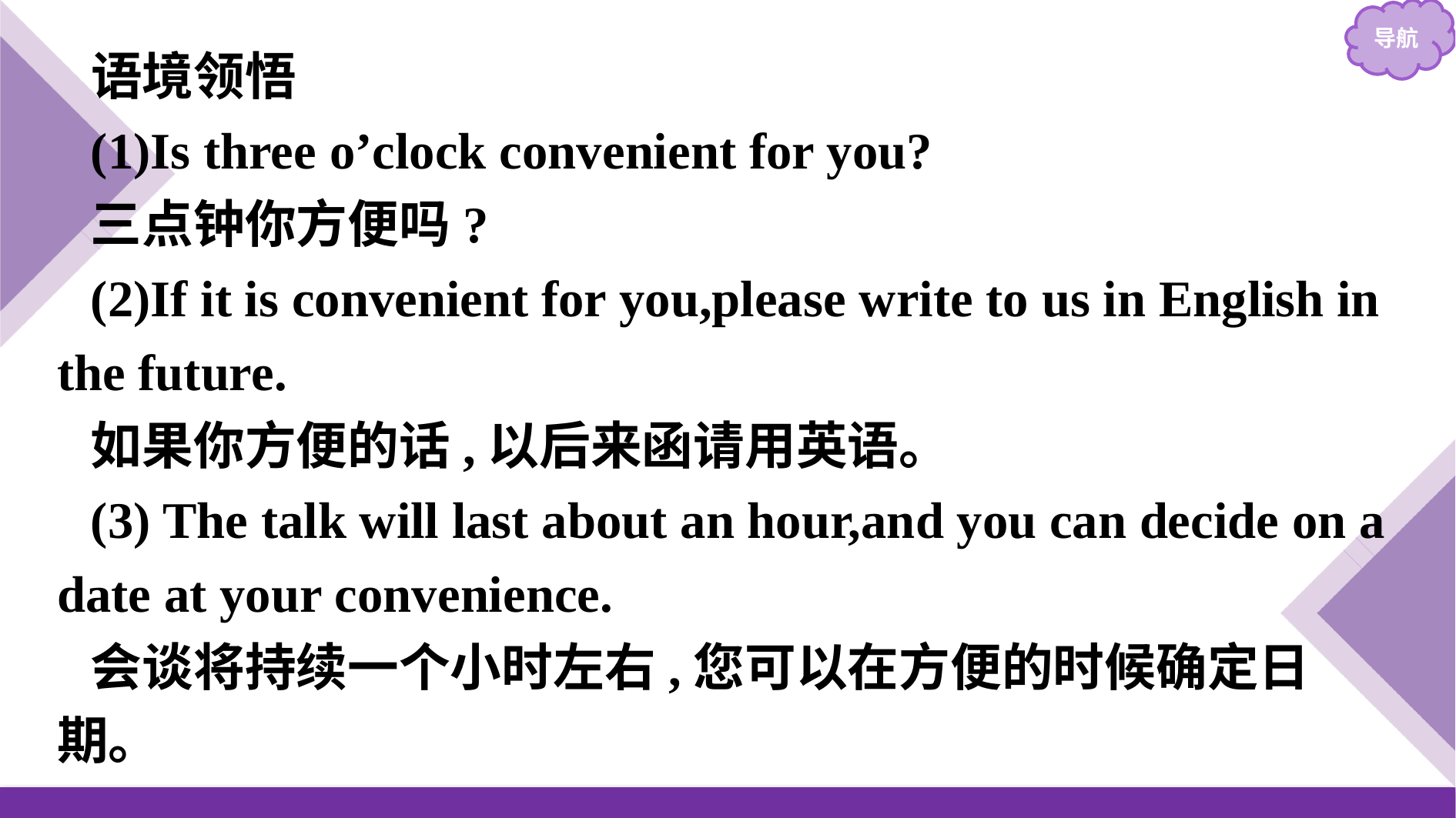

语境领悟
(1)Is three o’clock convenient for you?
三点钟你方便吗?
(2)If it is convenient for you,please write to us in English in the future.
如果你方便的话,以后来函请用英语。
(3) The talk will last about an hour,and you can decide on a date at your convenience.
会谈将持续一个小时左右,您可以在方便的时候确定日期。